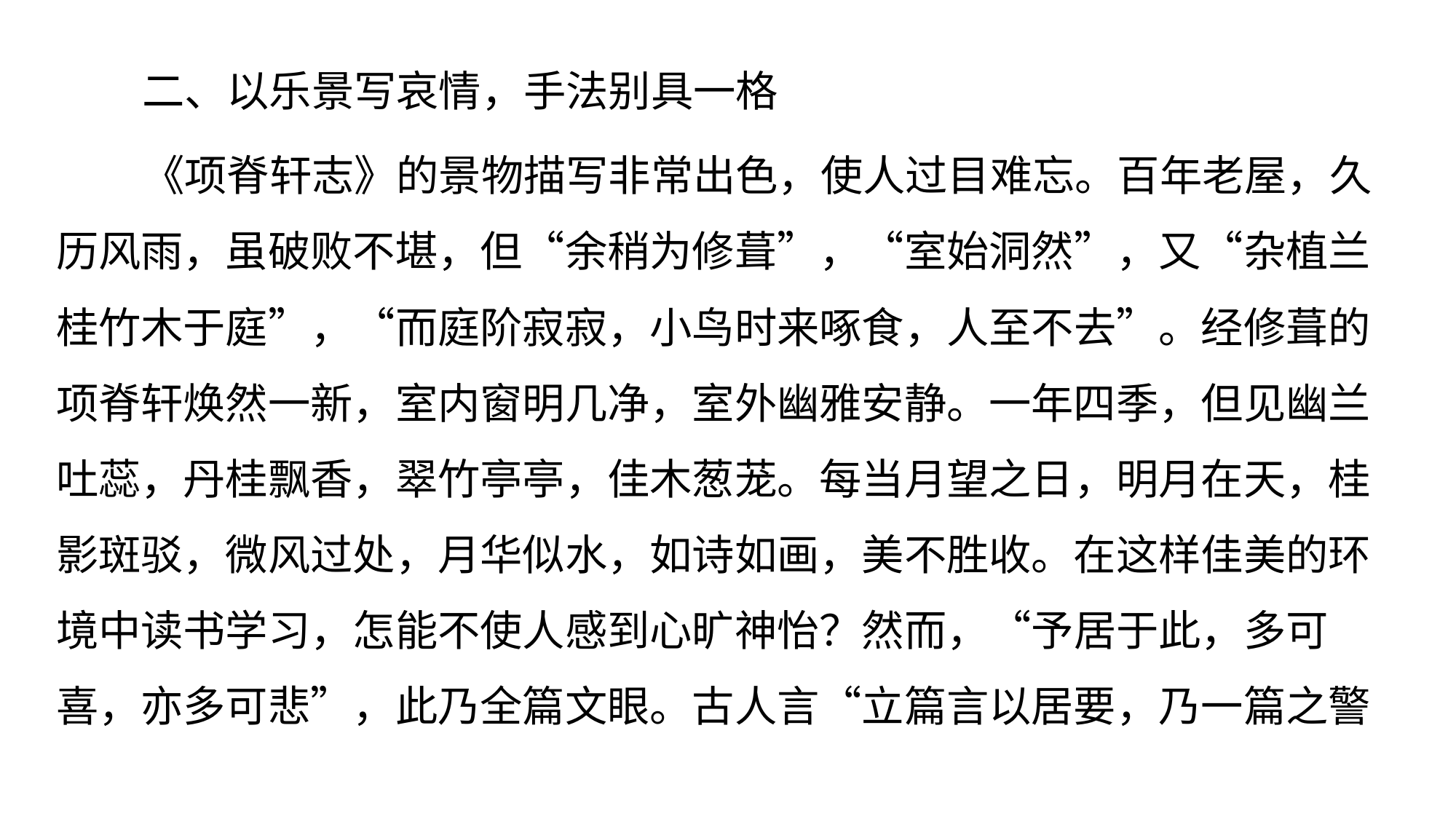

二、以乐景写哀情，手法别具一格
        《项脊轩志》的景物描写非常出色，使人过目难忘。百年老屋，久历风雨，虽破败不堪，但“余稍为修葺”，“室始洞然”，又“杂植兰桂竹木于庭”，“而庭阶寂寂，小鸟时来啄食，人至不去”。经修葺的项脊轩焕然一新，室内窗明几净，室外幽雅安静。一年四季，但见幽兰吐蕊，丹桂飘香，翠竹亭亭，佳木葱茏。每当月望之日，明月在天，桂影斑驳，微风过处，月华似水，如诗如画，美不胜收。在这样佳美的环境中读书学习，怎能不使人感到心旷神怡？然而，“予居于此，多可喜，亦多可悲”，此乃全篇文眼。古人言“立篇言以居要，乃一篇之警